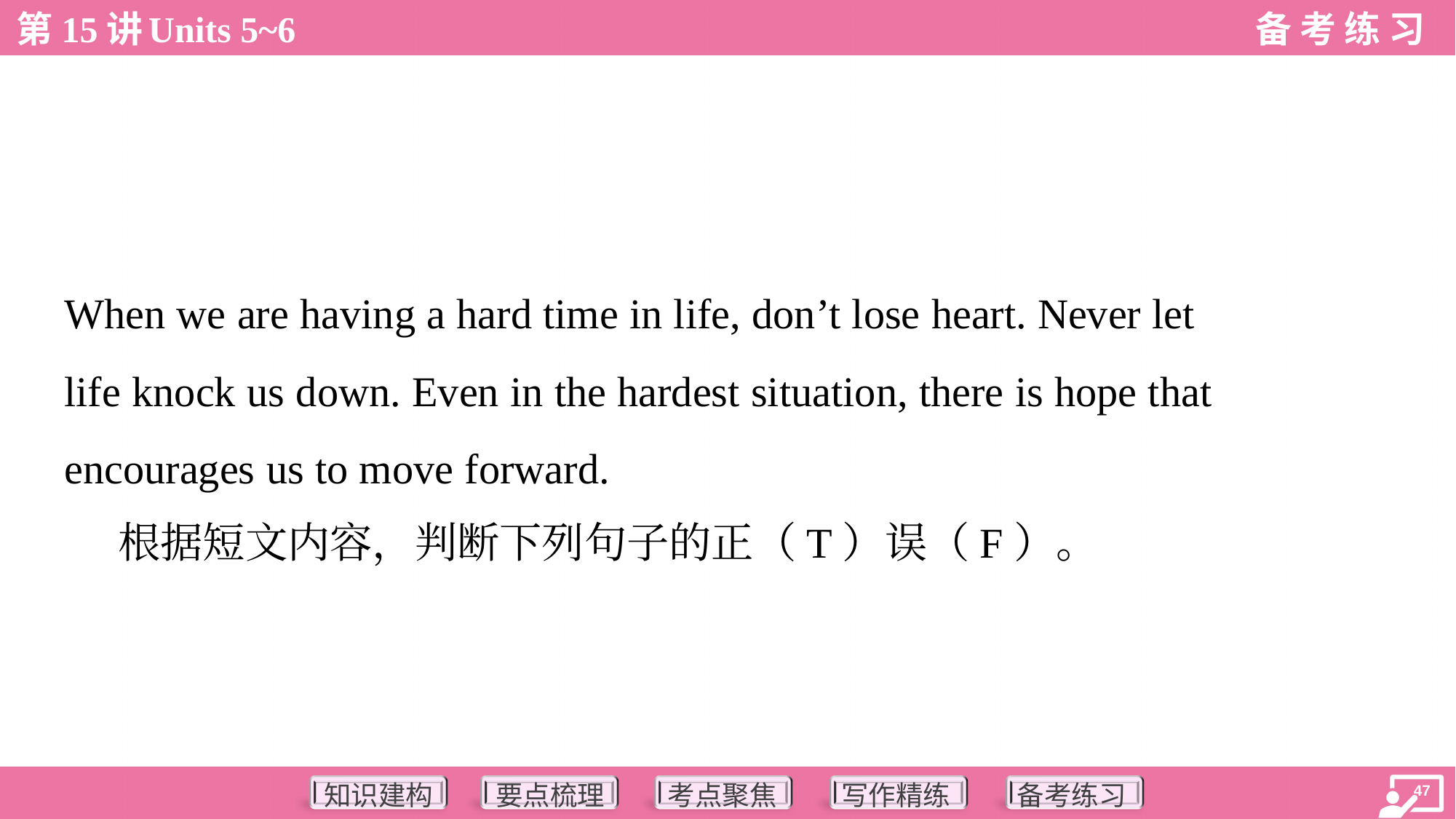

When we are having a hard time in life, don’t lose heart. Never let
life knock us down. Even in the hardest situation, there is hope that
encourages us to move forward.
    根据短文内容，判断下列句子的正（T）误（F）。